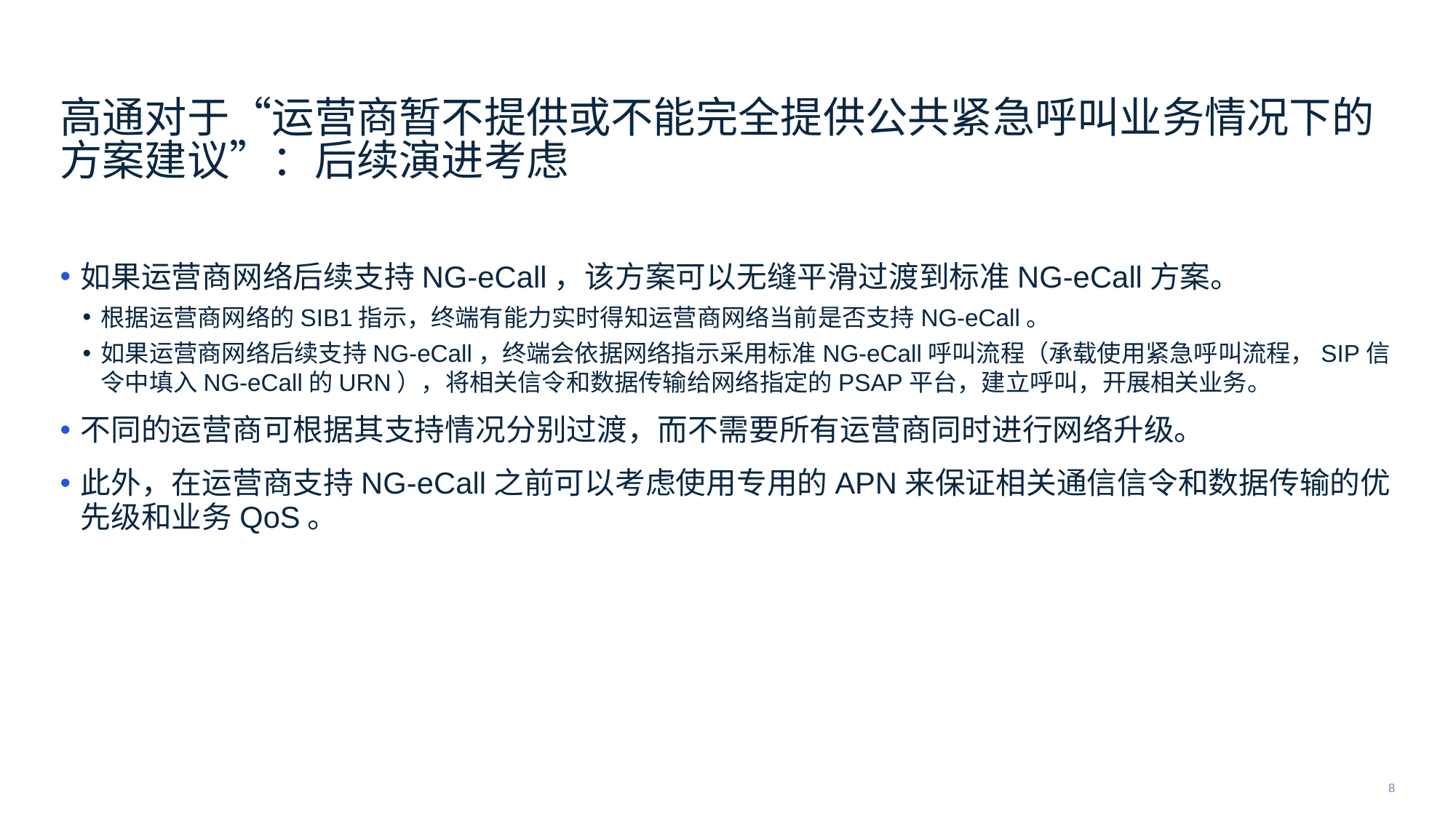

# 高通对于“运营商暂不提供或不能完全提供公共紧急呼叫业务情况下的方案建议”：后续演进考虑
如果运营商网络后续支持NG-eCall，该方案可以无缝平滑过渡到标准NG-eCall方案。
根据运营商网络的SIB1指示，终端有能力实时得知运营商网络当前是否支持NG-eCall。
如果运营商网络后续支持NG-eCall，终端会依据网络指示采用标准NG-eCall呼叫流程（承载使用紧急呼叫流程，SIP信令中填入NG-eCall的URN），将相关信令和数据传输给网络指定的PSAP平台，建立呼叫，开展相关业务。
不同的运营商可根据其支持情况分别过渡，而不需要所有运营商同时进行网络升级。
此外，在运营商支持NG-eCall之前可以考虑使用专用的APN来保证相关通信信令和数据传输的优先级和业务QoS。